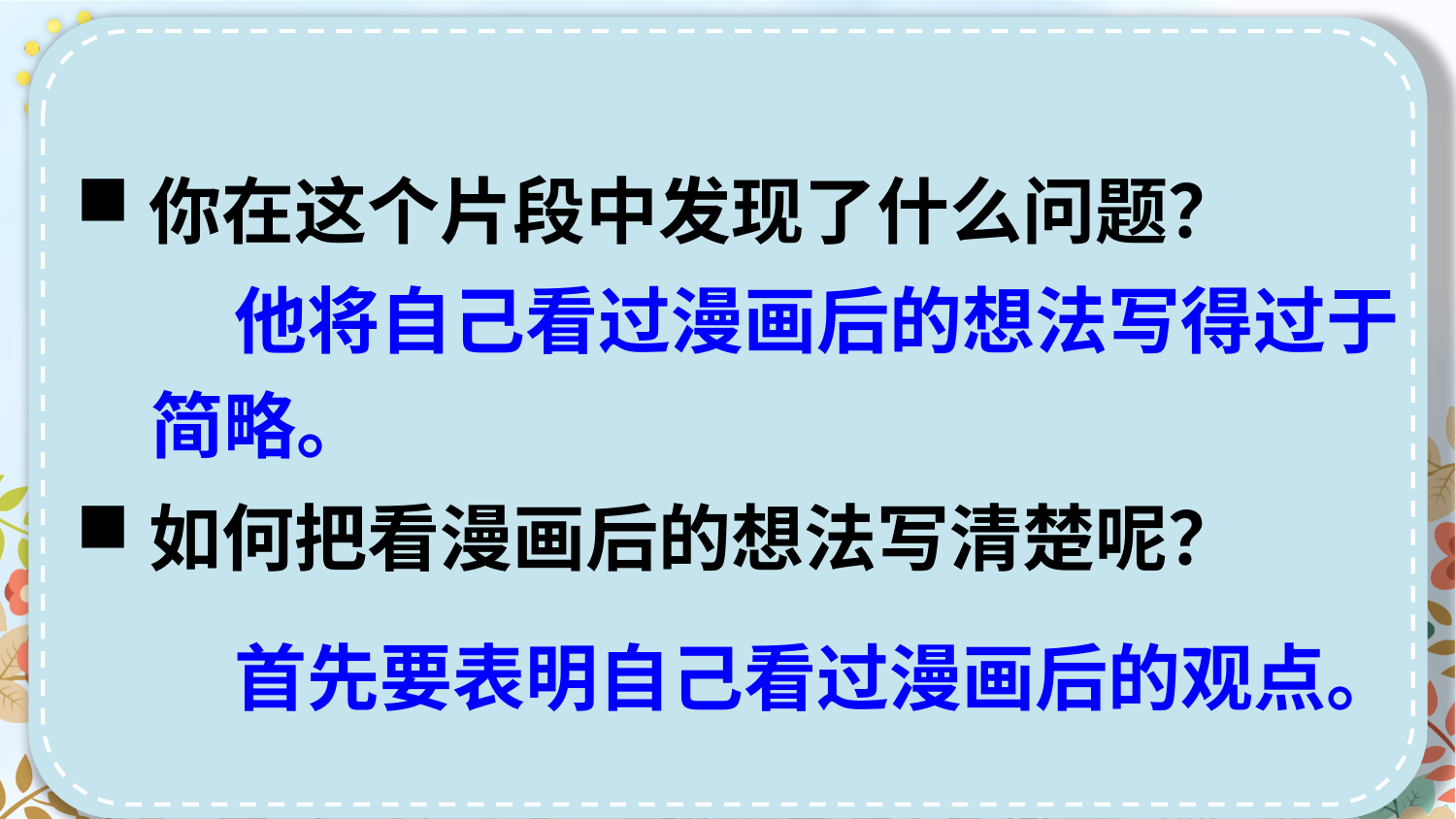

你在这个片段中发现了什么问题？
    他将自己看过漫画后的想法写得过于简略。
如何把看漫画后的想法写清楚呢？
    首先要表明自己看过漫画后的观点。